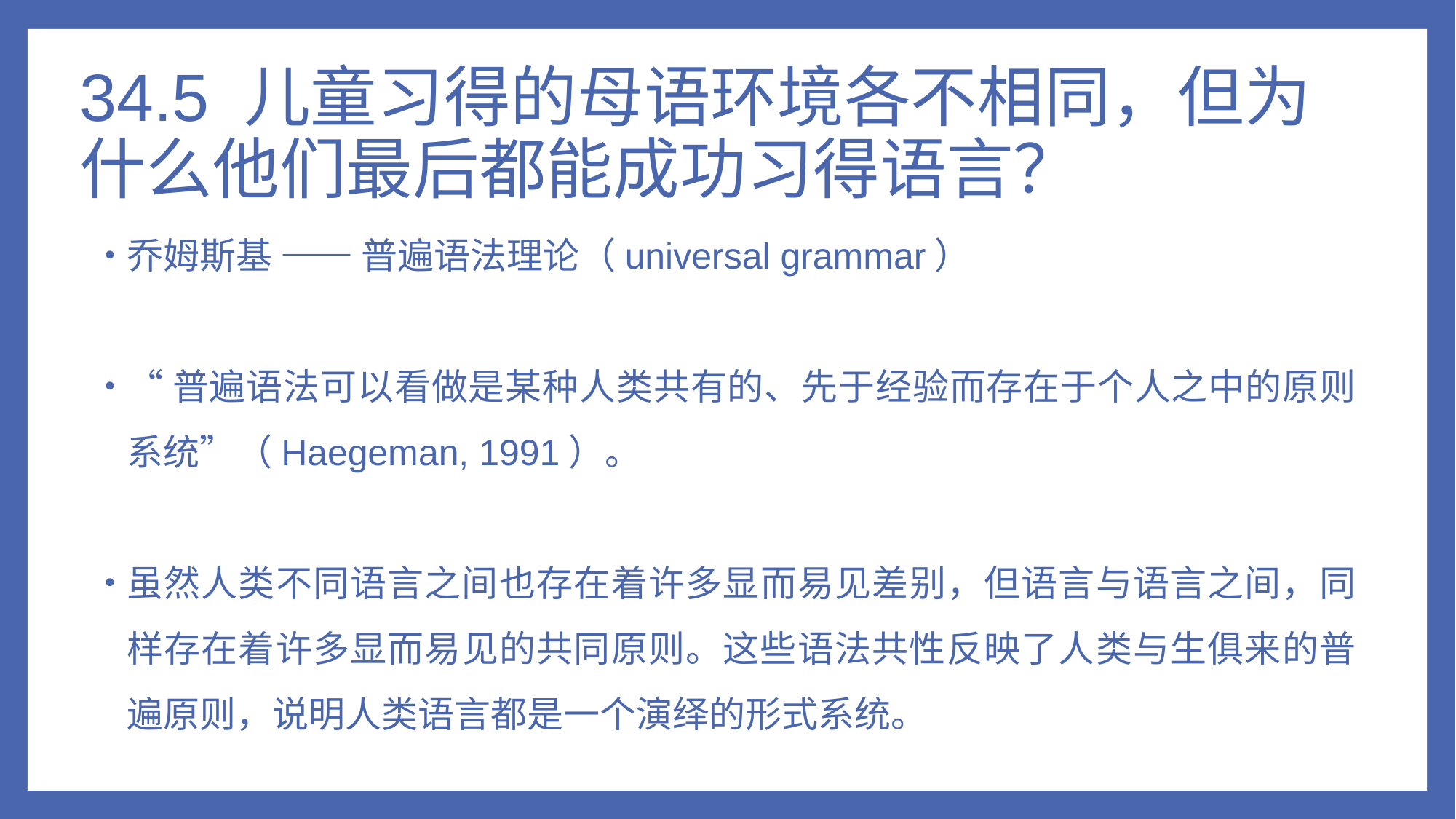

# 34.5 儿童习得的母语环境各不相同，但为什么他们最后都能成功习得语言？
乔姆斯基 —— 普遍语法理论（universal grammar）

“普遍语法可以看做是某种人类共有的、先于经验而存在于个人之中的原则系统”（Haegeman, 1991）。

虽然人类不同语言之间也存在着许多显而易见差别，但语言与语言之间，同样存在着许多显而易见的共同原则。这些语法共性反映了人类与生俱来的普遍原则，说明人类语言都是一个演绎的形式系统。